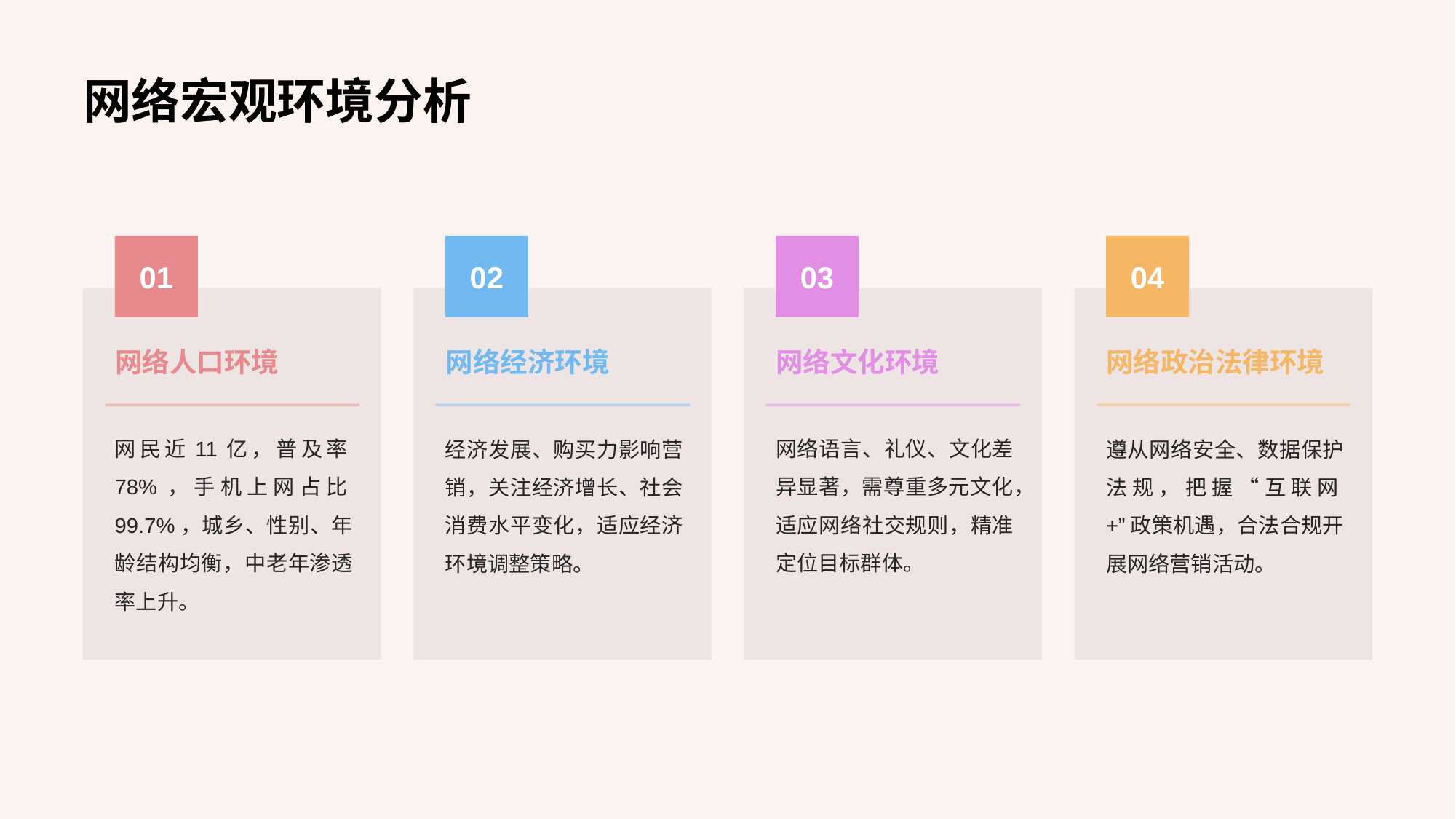

网络宏观环境分析
01
02
03
04

网络人口环境
网络文化环境
网络经济环境
网络政治法律环境
网民近11亿，普及率78%，手机上网占比99.7%，城乡、性别、年龄结构均衡，中老年渗透率上升。
网络语言、礼仪、文化差异显著，需尊重多元文化，适应网络社交规则，精准定位目标群体。
经济发展、购买力影响营销，关注经济增长、社会消费水平变化，适应经济环境调整策略。
遵从网络安全、数据保护法规，把握“互联网+”政策机遇，合法合规开展网络营销活动。